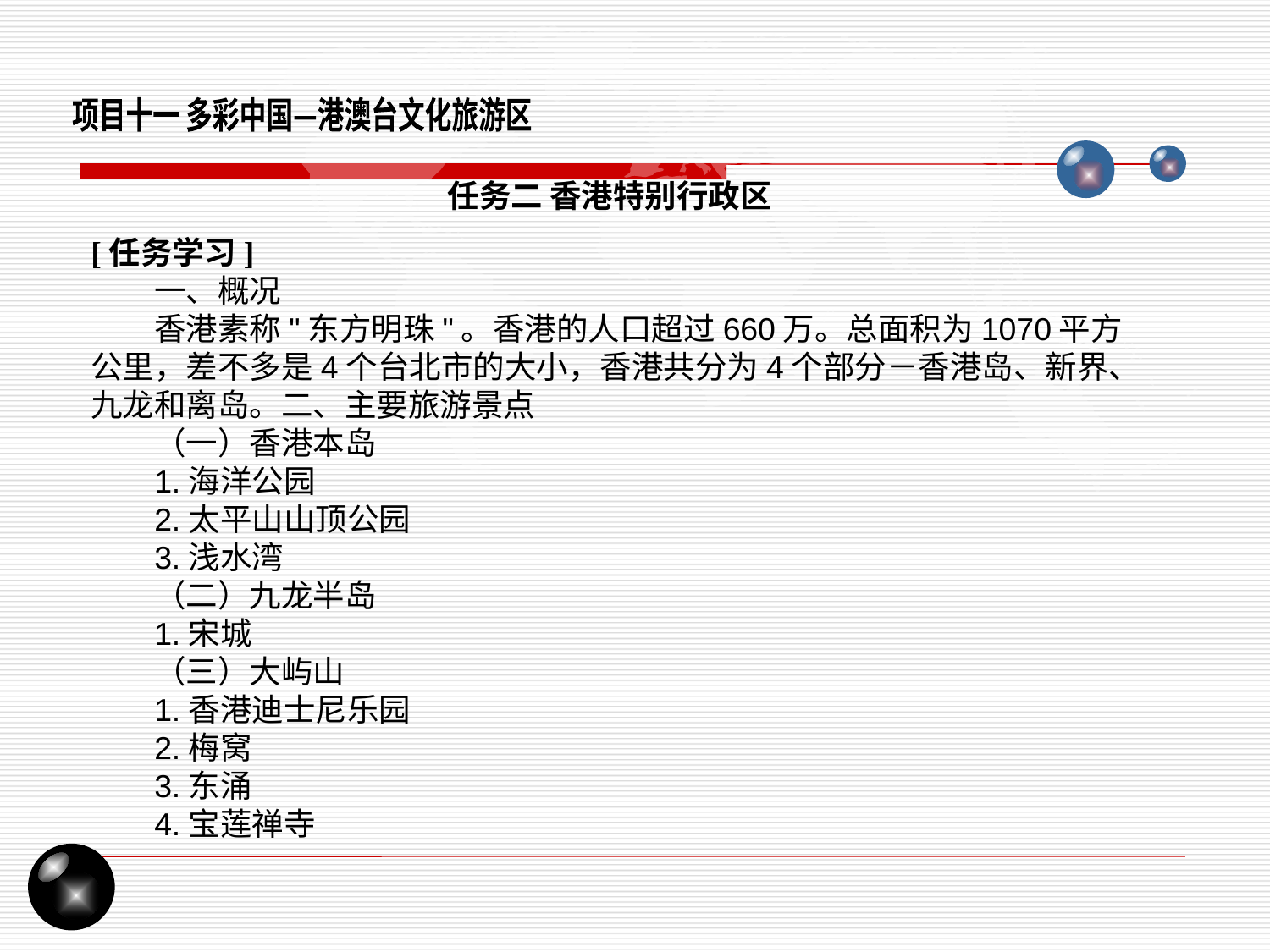

项目十一 多彩中国—港澳台文化旅游区
任务二 香港特别行政区

[任务学习]
一、概况
香港素称"东方明珠"。香港的人口超过660万。总面积为1070平方公里，差不多是4个台北市的大小，香港共分为4个部分－香港岛、新界、九龙和离岛。二、主要旅游景点
（一）香港本岛
1.海洋公园
2.太平山山顶公园
3.浅水湾
（二）九龙半岛
1.宋城
（三）大屿山
1.香港迪士尼乐园
2.梅窝
3.东涌
4.宝莲禅寺